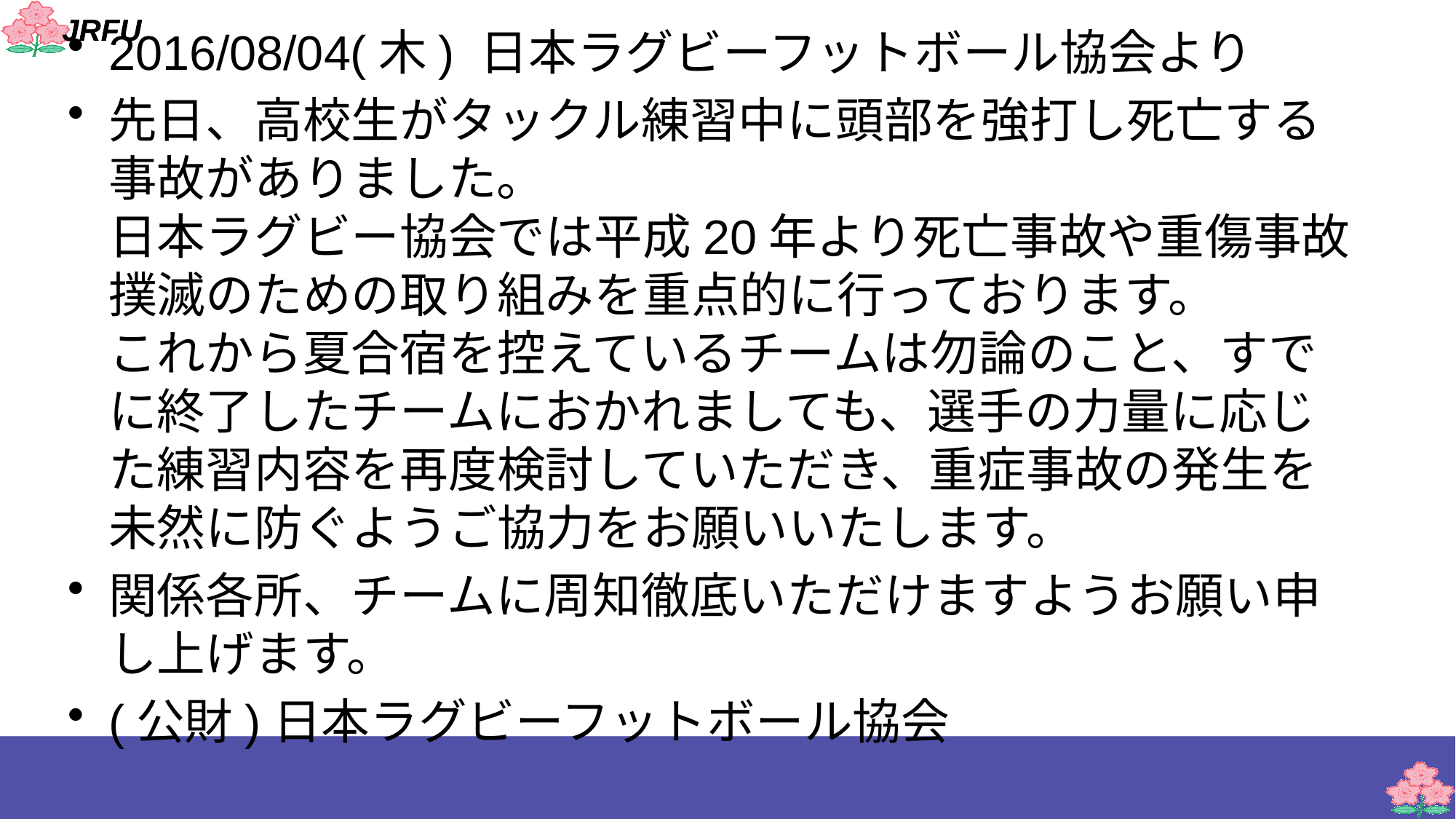

2016/08/04(木) 日本ラグビーフットボール協会より
先日、高校生がタックル練習中に頭部を強打し死亡する事故がありました。
日本ラグビー協会では平成20年より死亡事故や重傷事故撲滅のための取り組みを重点的に行っております。
これから夏合宿を控えているチームは勿論のこと、すでに終了したチームにおかれましても、選手の力量に応じた練習内容を再度検討していただき、重症事故の発生を未然に防ぐようご協力をお願いいたします。
関係各所、チームに周知徹底いただけますようお願い申し上げます。
(公財)日本ラグビーフットボール協会
#